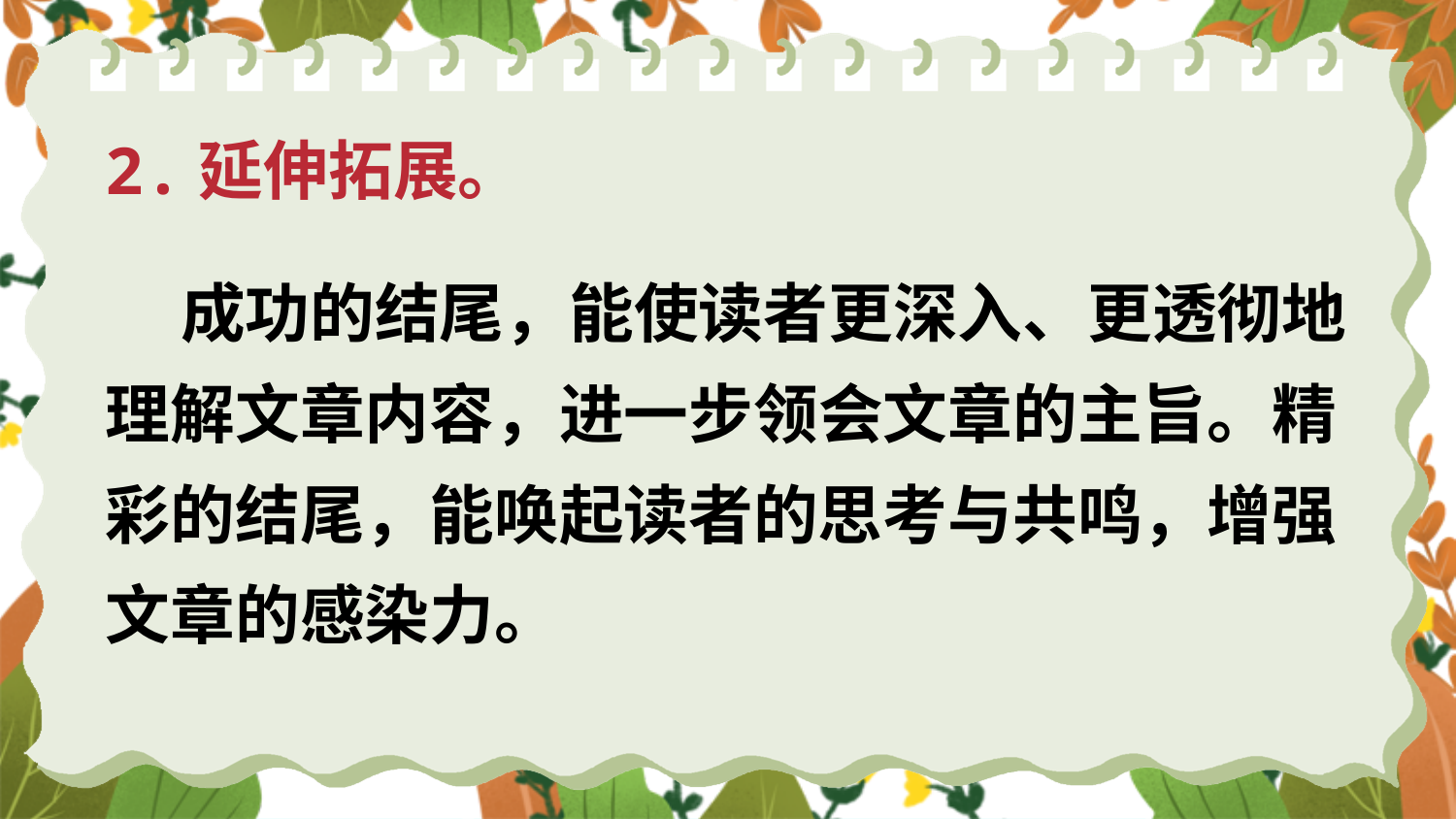

2.延伸拓展。
    成功的结尾，能使读者更深入、更透彻地理解文章内容，进一步领会文章的主旨。精彩的结尾，能唤起读者的思考与共鸣，增强文章的感染力。